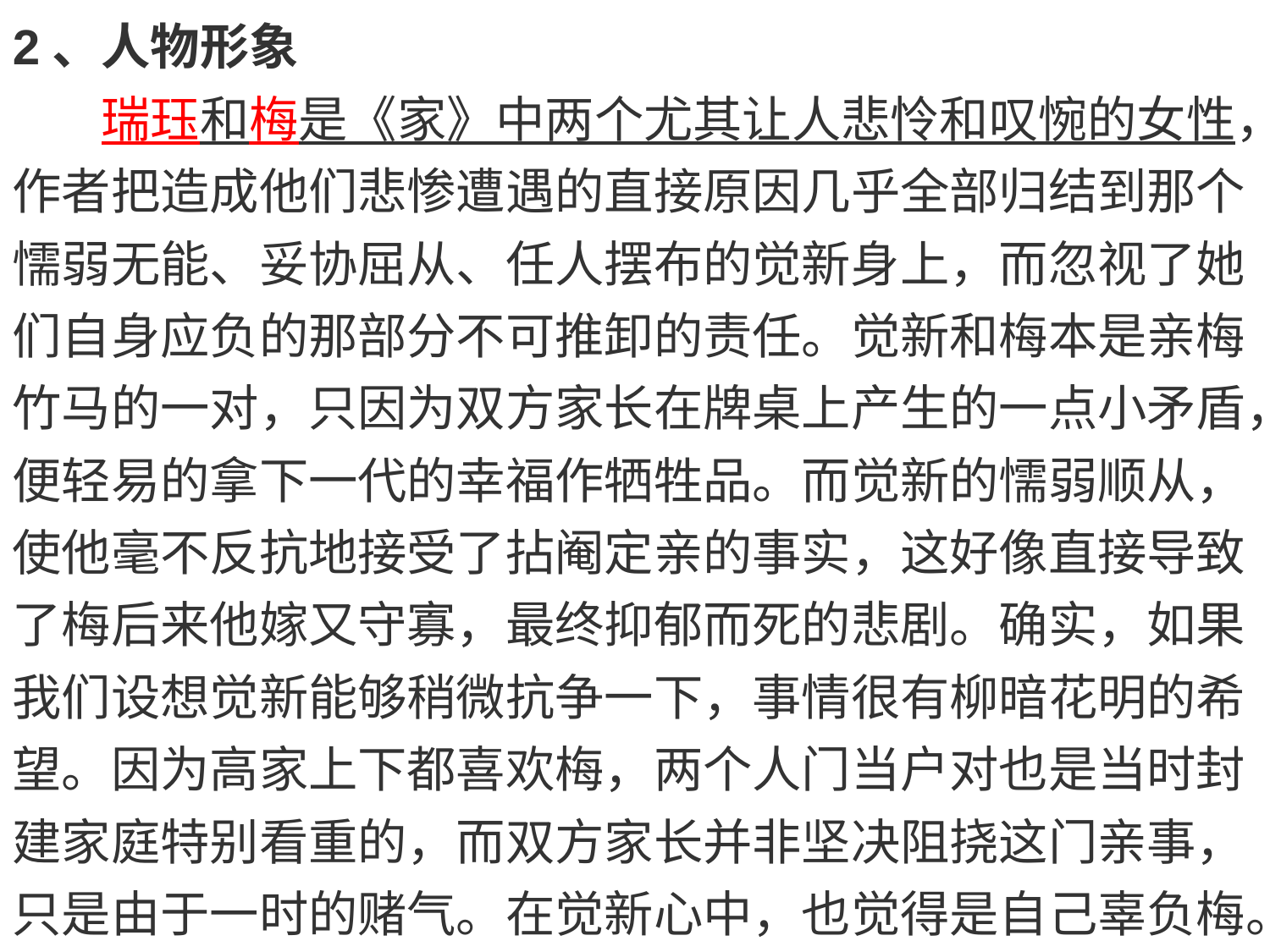

2、人物形象
       瑞珏和梅是《家》中两个尤其让人悲怜和叹惋的女性，作者把造成他们悲惨遭遇的直接原因几乎全部归结到那个懦弱无能、妥协屈从、任人摆布的觉新身上，而忽视了她们自身应负的那部分不可推卸的责任。觉新和梅本是亲梅竹马的一对，只因为双方家长在牌桌上产生的一点小矛盾，便轻易的拿下一代的幸福作牺牲品。而觉新的懦弱顺从，使他毫不反抗地接受了拈阉定亲的事实，这好像直接导致了梅后来他嫁又守寡，最终抑郁而死的悲剧。确实，如果我们设想觉新能够稍微抗争一下，事情很有柳暗花明的希望。因为高家上下都喜欢梅，两个人门当户对也是当时封建家庭特别看重的，而双方家长并非坚决阻挠这门亲事，只是由于一时的赌气。在觉新心中，也觉得是自己辜负梅。